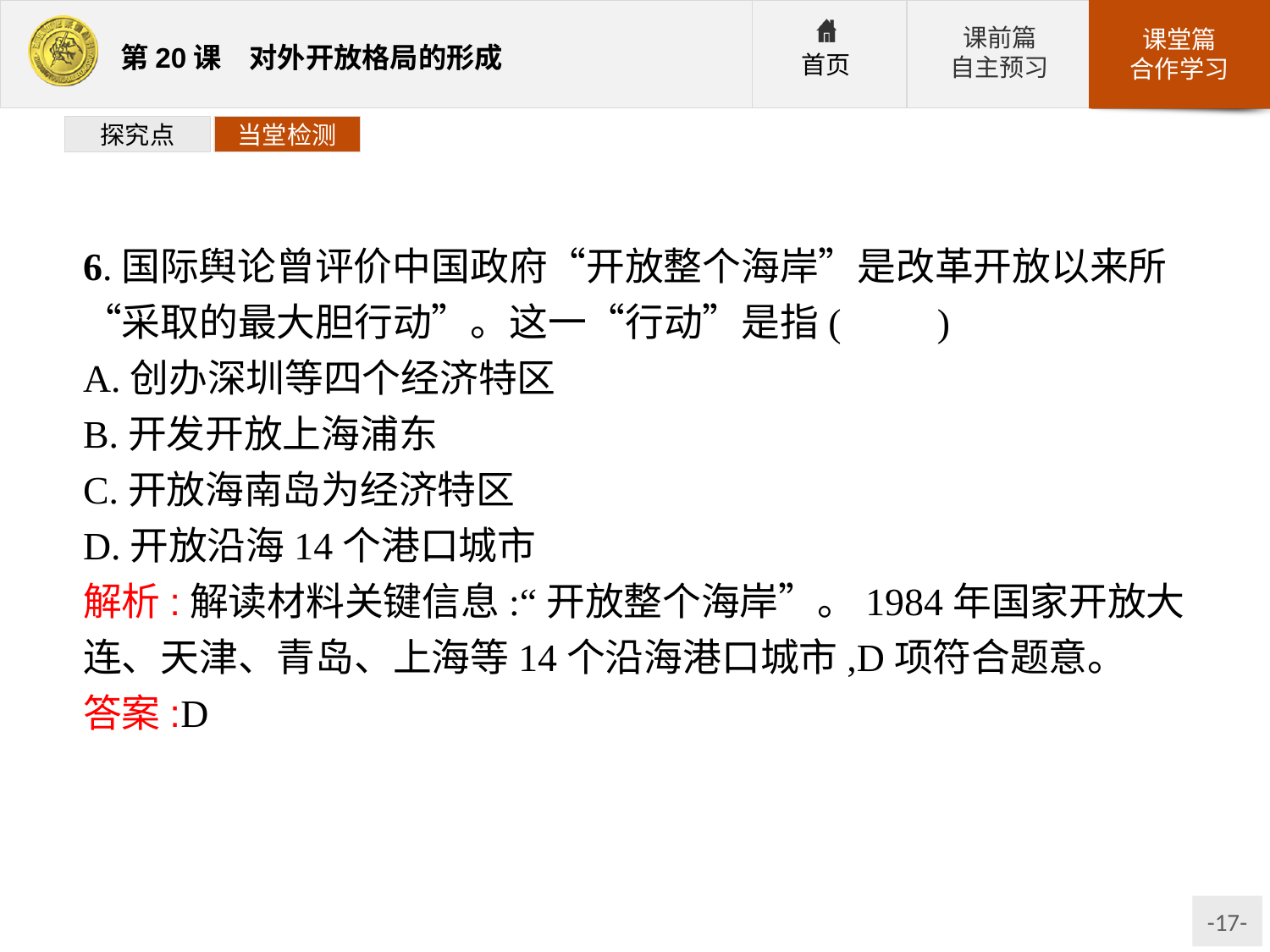

探究点
当堂检测
6.国际舆论曾评价中国政府“开放整个海岸”是改革开放以来所“采取的最大胆行动”。这一“行动”是指(　　)
A.创办深圳等四个经济特区
B.开发开放上海浦东
C.开放海南岛为经济特区
D.开放沿海14个港口城市
解析:解读材料关键信息:“开放整个海岸”。1984年国家开放大连、天津、青岛、上海等14个沿海港口城市,D项符合题意。
答案:D